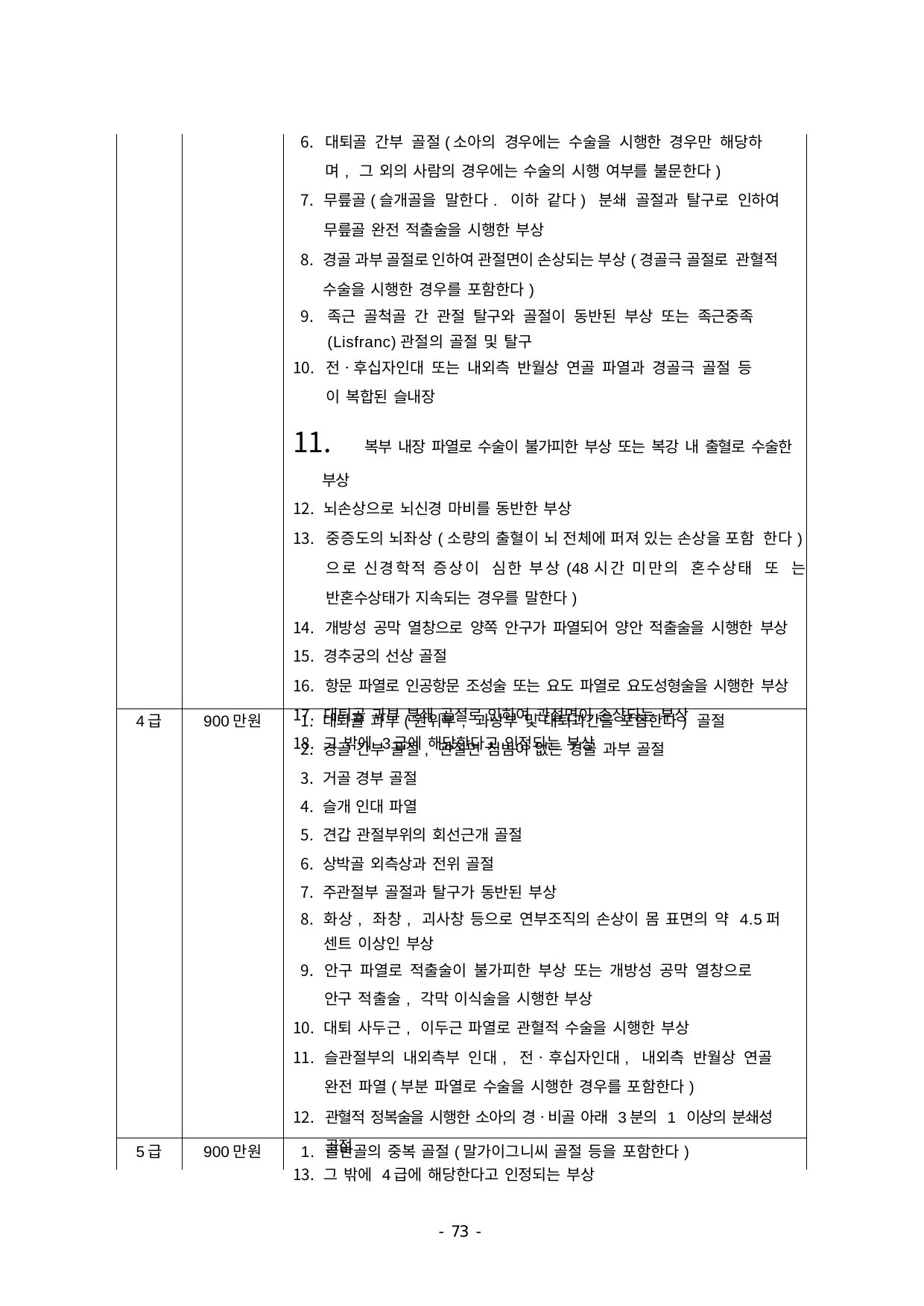

|  |  | 대퇴골 간부 골절(소아의 경우에는 수술을 시행한 경우만 해당하 며, 그 외의 사람의 경우에는 수술의 시행 여부를 불문한다) 무릎골(슬개골을 말한다. 이하 같다) 분쇄 골절과 탈구로 인하여 무릎골 완전 적출술을 시행한 부상 경골 과부 골절로 인하여 관절면이 손상되는 부상(경골극 골절로 관혈적 수술을 시행한 경우를 포함한다) 족근 골척골 간 관절 탈구와 골절이 동반된 부상 또는 족근중족 (Lisfranc)관절의 골절 및 탈구 전ㆍ후십자인대 또는 내외측 반월상 연골 파열과 경골극 골절 등 이 복합된 슬내장 복부 내장 파열로 수술이 불가피한 부상 또는 복강 내 출혈로 수술한 부상 뇌손상으로 뇌신경 마비를 동반한 부상 중증도의 뇌좌상(소량의 출혈이 뇌 전체에 퍼져 있는 손상을 포함 한다)으로 신경학적 증상이 심한 부상(48시간 미만의 혼수상태 또 는 반혼수상태가 지속되는 경우를 말한다) 개방성 공막 열창으로 양쪽 안구가 파열되어 양안 적출술을 시행한 부상 경추궁의 선상 골절 항문 파열로 인공항문 조성술 또는 요도 파열로 요도성형술을 시행한 부상 대퇴골 과부 분쇄 골절로 인하여 관절면이 손상되는 부상 그 밖에 3급에 해당한다고 인정되는 부상 |
| --- | --- | --- |
| 4급 | 900만원 | 대퇴골 과부(원위부, 과상부 및 대퇴과간을 포함한다) 골절 경골 간부 골절, 관절면 침범이 없는 경골 과부 골절 거골 경부 골절 슬개 인대 파열 견갑 관절부위의 회선근개 골절 상박골 외측상과 전위 골절 주관절부 골절과 탈구가 동반된 부상 화상, 좌창, 괴사창 등으로 연부조직의 손상이 몸 표면의 약 4.5퍼 센트 이상인 부상 안구 파열로 적출술이 불가피한 부상 또는 개방성 공막 열창으로 안구 적출술, 각막 이식술을 시행한 부상 대퇴 사두근, 이두근 파열로 관혈적 수술을 시행한 부상 슬관절부의 내외측부 인대, 전ㆍ후십자인대, 내외측 반월상 연골 완전 파열(부분 파열로 수술을 시행한 경우를 포함한다) 관혈적 정복술을 시행한 소아의 경ㆍ비골 아래 3분의 1 이상의 분쇄성 골절 그 밖에 4급에 해당한다고 인정되는 부상 |
| 5급 | 900만원 | 1. 골반골의 중복 골절(말가이그니씨 골절 등을 포함한다) |
- 73 -